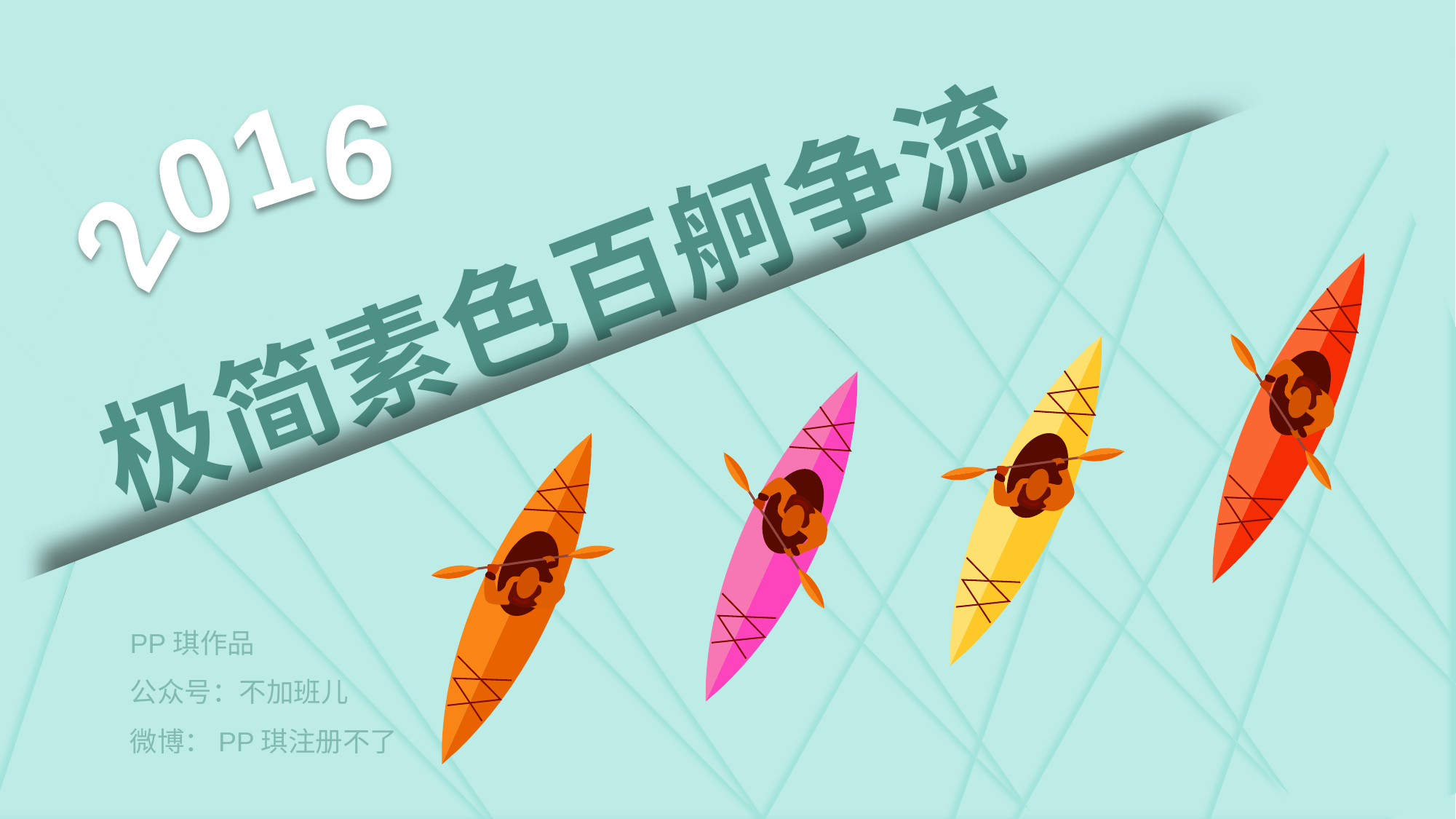

1
0
6
2
极简素色百舸争流

PP琪作品
公众号：不加班儿
微博：PP琪注册不了